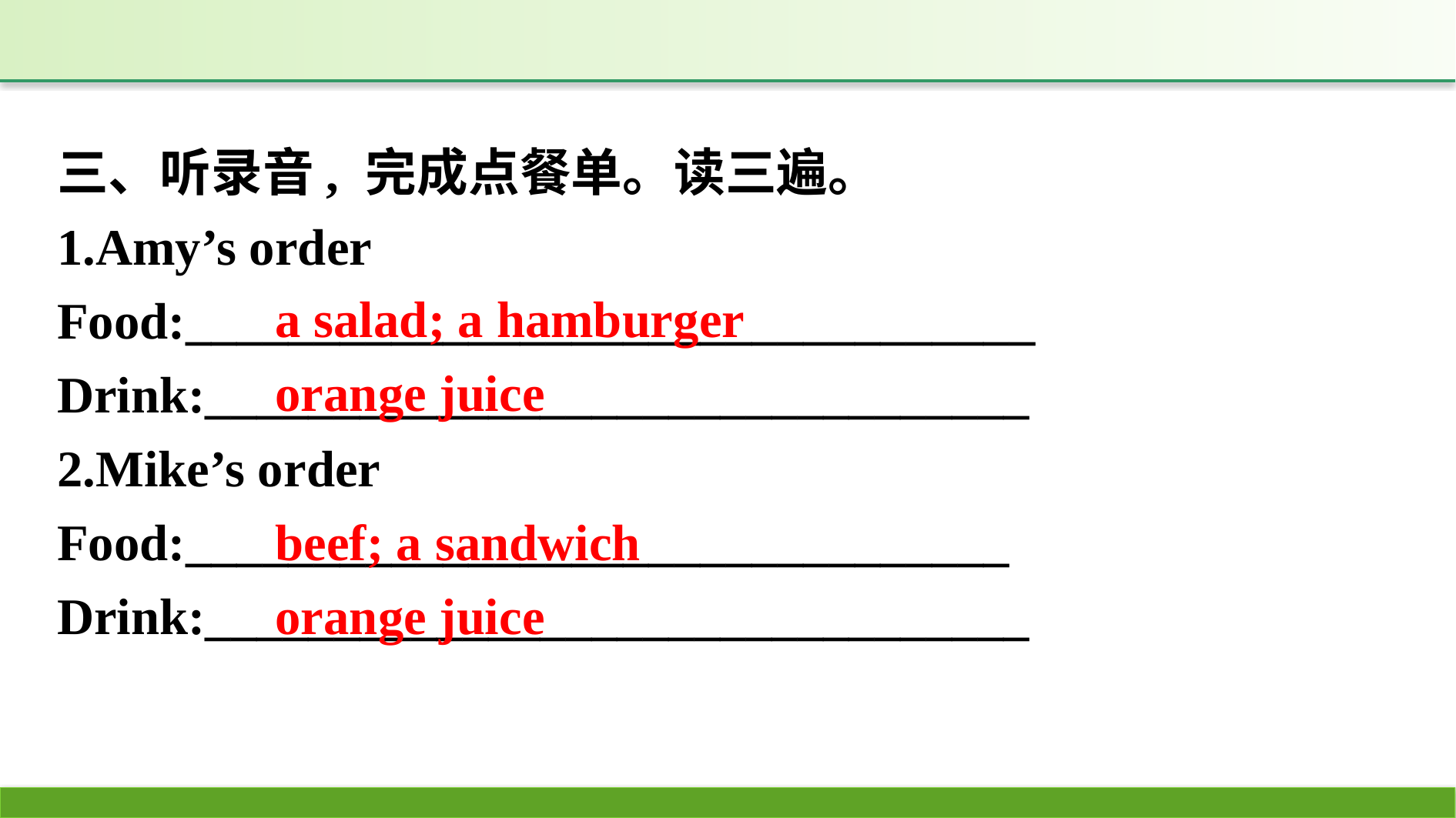

三、听录音, 完成点餐单。读三遍。
1.Amy’s order
Food:_________________________________
Drink:________________________________
2.Mike’s order
Food:________________________________
Drink:________________________________
a salad; a hamburger
orange juice
beef; a sandwich
orange juice